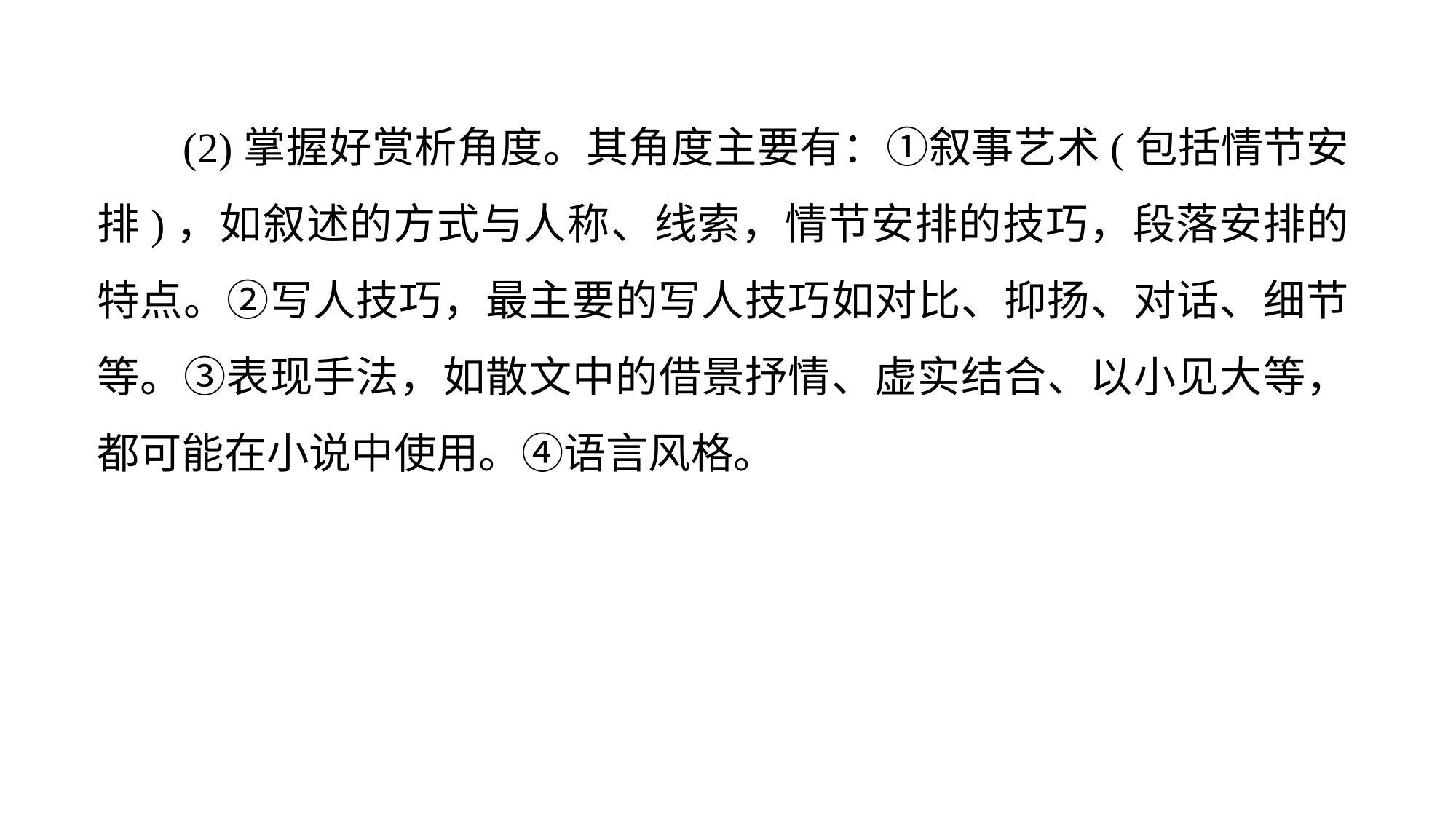

(2)掌握好赏析角度。其角度主要有：①叙事艺术(包括情节安排)，如叙述的方式与人称、线索，情节安排的技巧，段落安排的特点。②写人技巧，最主要的写人技巧如对比、抑扬、对话、细节等。③表现手法，如散文中的借景抒情、虚实结合、以小见大等，都可能在小说中使用。④语言风格。